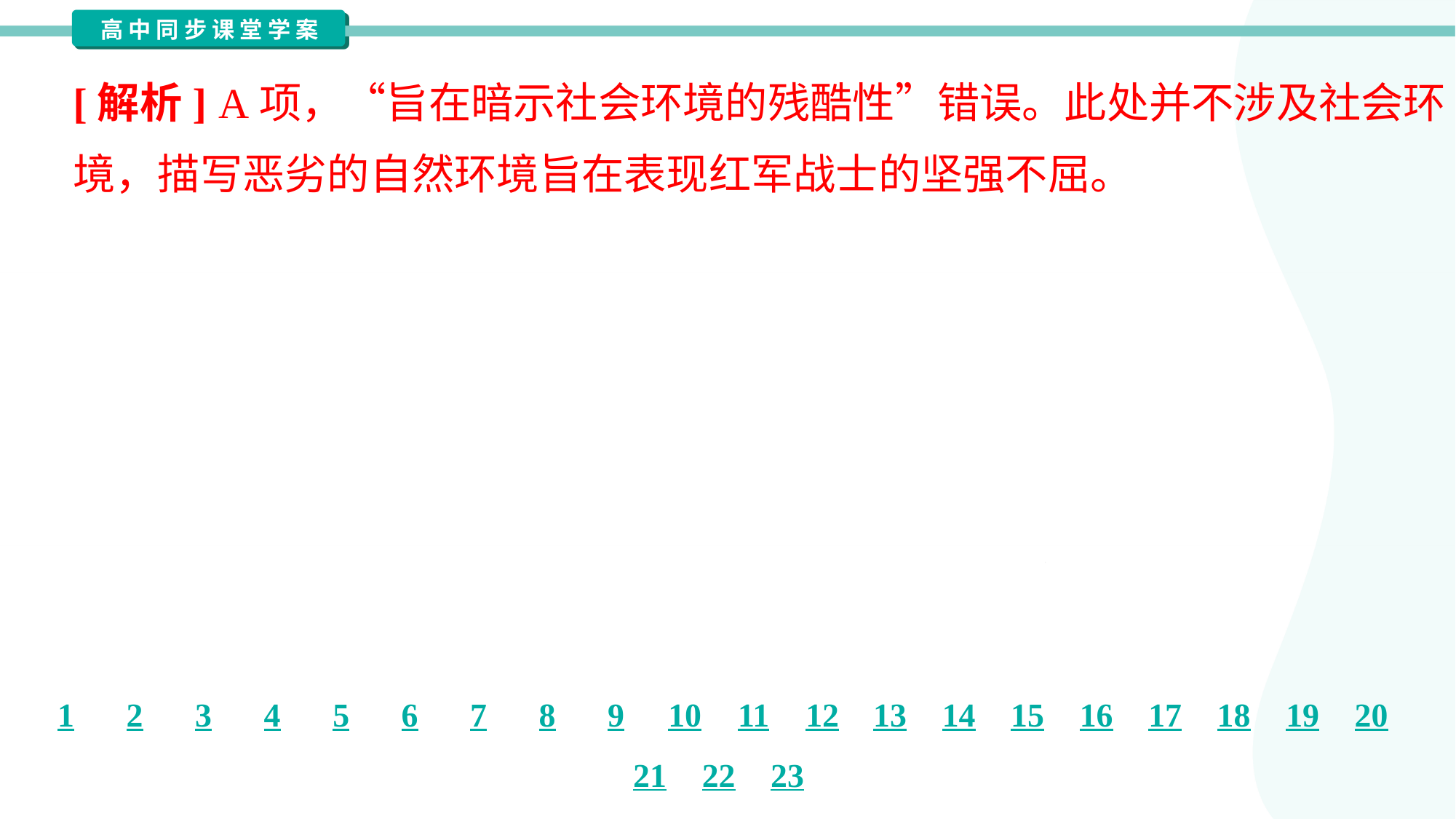

[解析] A项，“旨在暗示社会环境的残酷性”错误。此处并不涉及社会环
境，描写恶劣的自然环境旨在表现红军战士的坚强不屈。